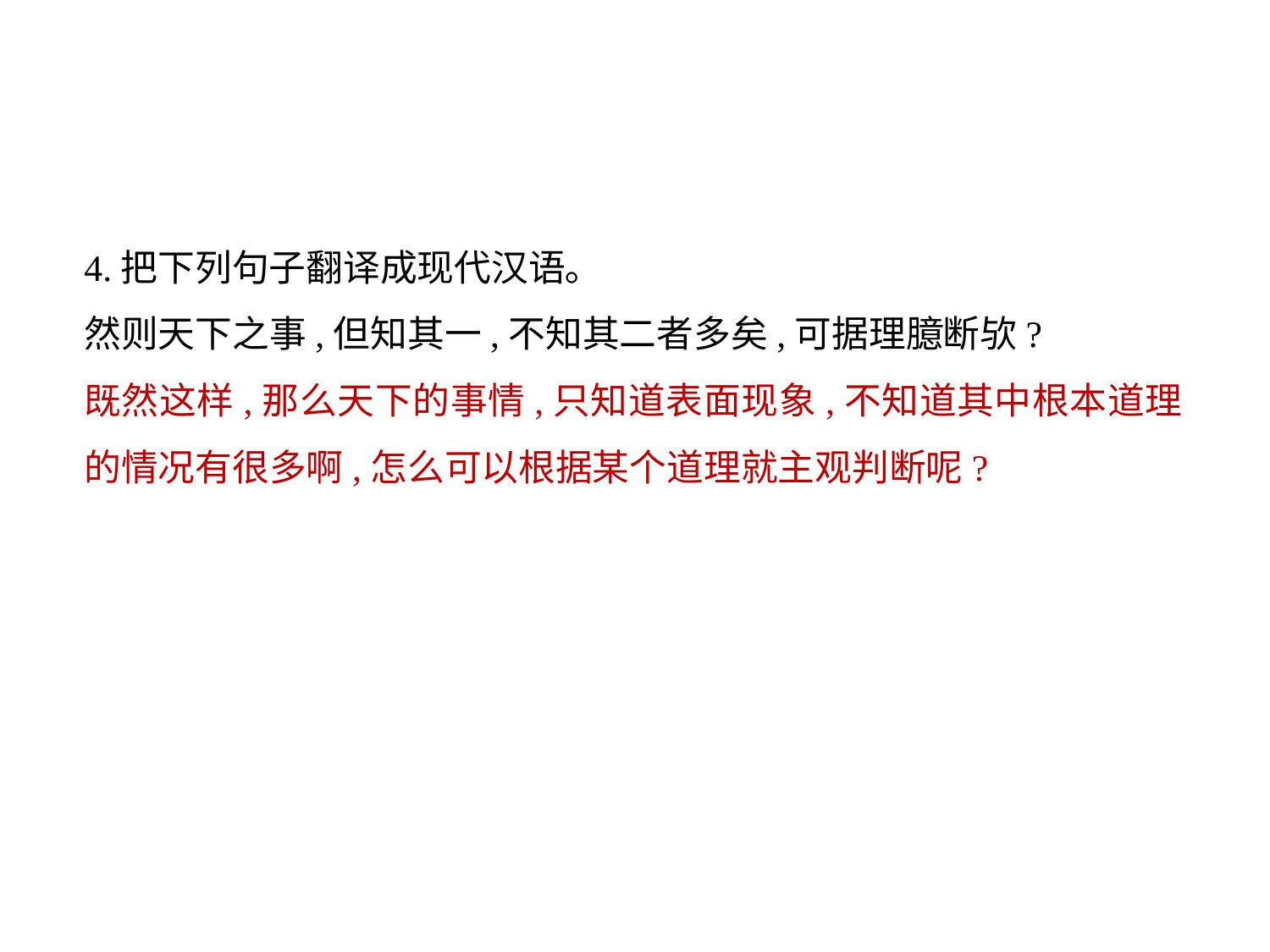

4.把下列句子翻译成现代汉语｡
然则天下之事,但知其一,不知其二者多矣,可据理臆断欤?
既然这样,那么天下的事情,只知道表面现象,不知道其中根本道理的情况有很多啊,怎么可以根据某个道理就主观判断呢?